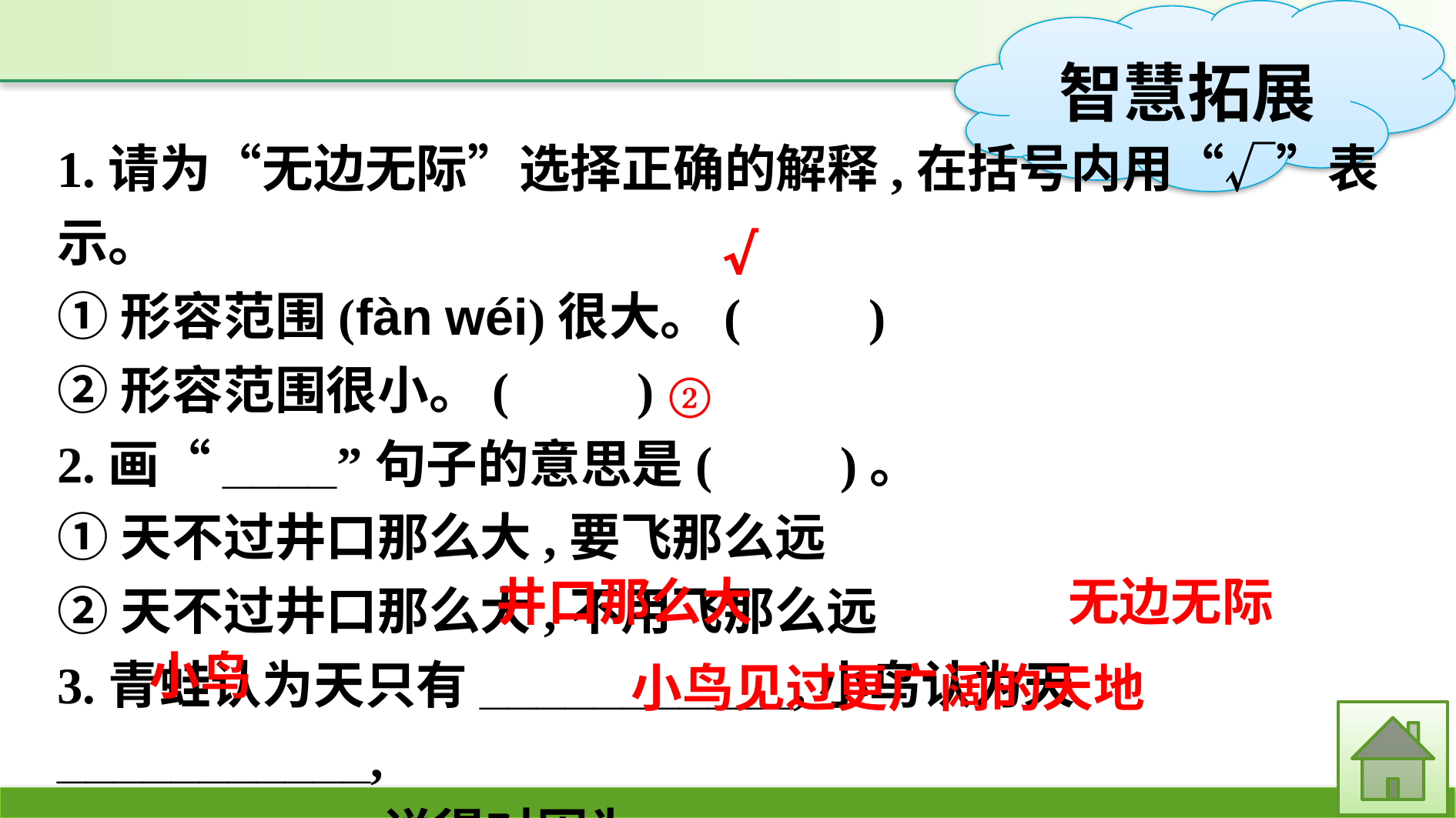

1.请为“无边无际”选择正确的解释,在括号内用“√”表示。
①形容范围(fàn wéi)很大。(　　)
②形容范围很小。(　　)
2.画“____”句子的意思是(　　)。
①天不过井口那么大,要飞那么远
②天不过井口那么大,不用飞那么远
3.青蛙认为天只有___________,小鸟认为天___________,
___________说得对因为_____________________。
√
②
井口那么大
无边无际
小鸟
小鸟见过更广阔的天地